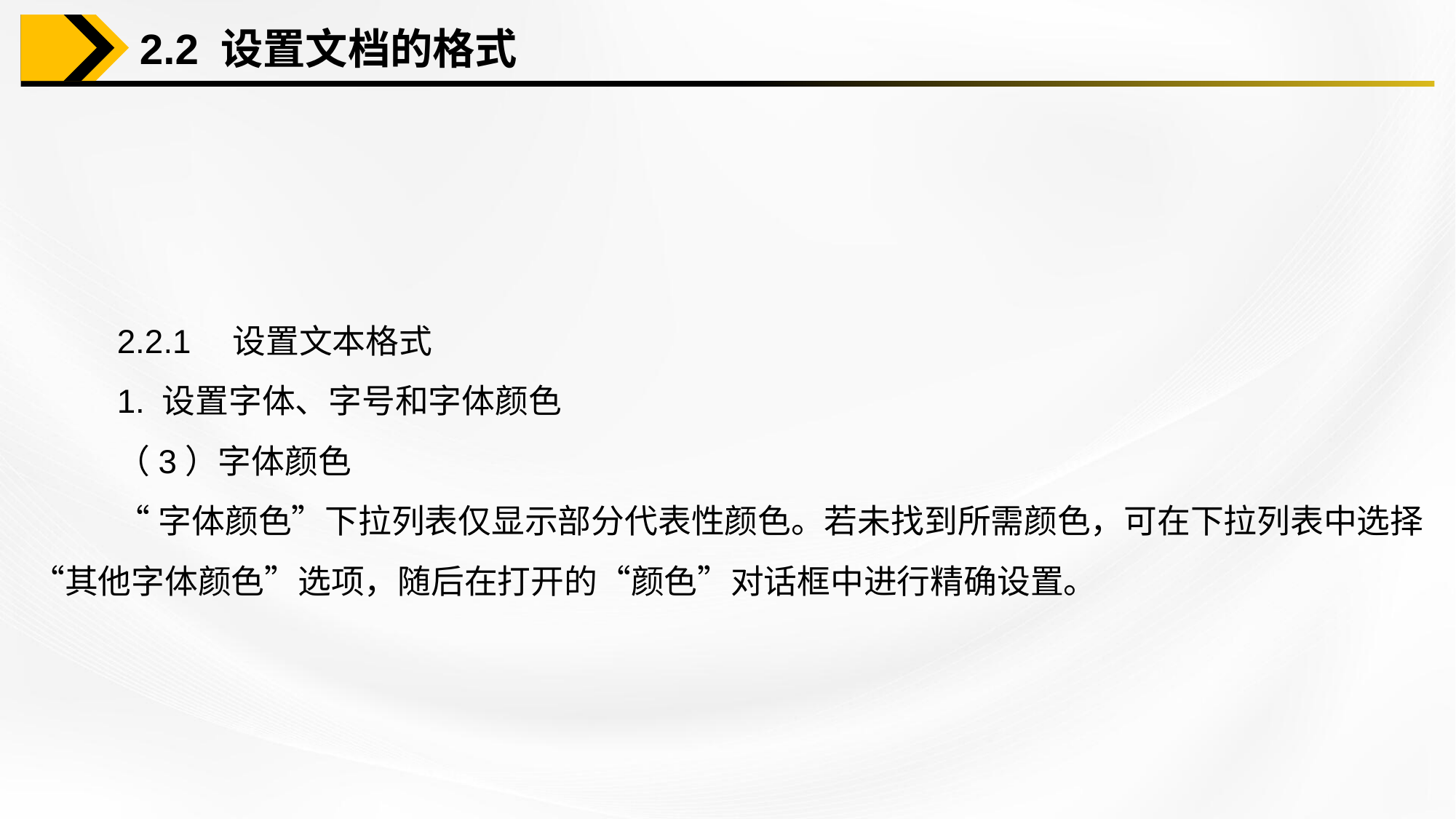

2.2 设置文档的格式
2.2.1　设置文本格式
1. 设置字体、字号和字体颜色
（3）字体颜色
“字体颜色”下拉列表仅显示部分代表性颜色。若未找到所需颜色，可在下拉列表中选择“其他字体颜色”选项，随后在打开的“颜色”对话框中进行精确设置。